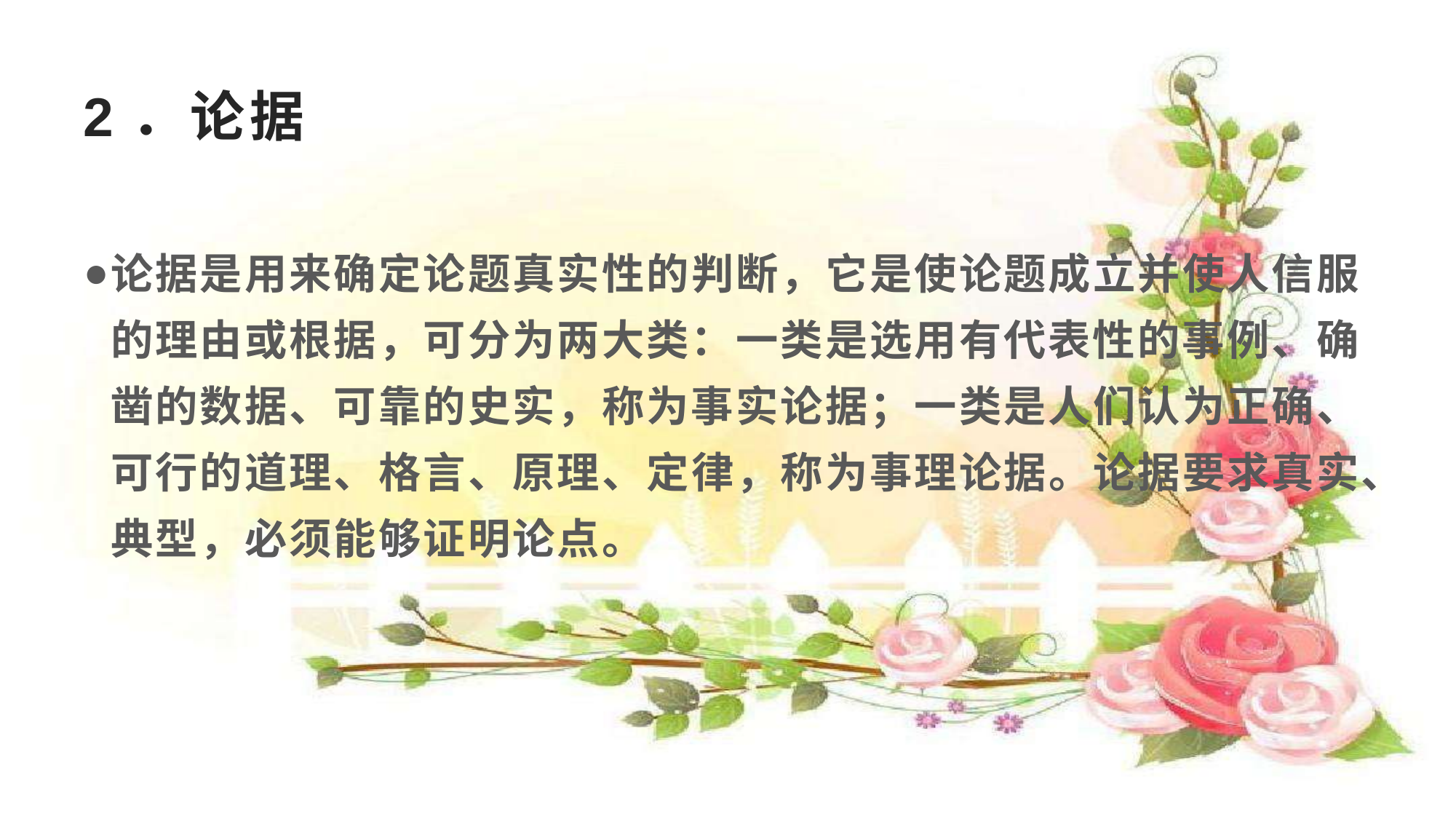

# 2．论据

论据是用来确定论题真实性的判断，它是使论题成立并使人信服的理由或根据，可分为两大类：一类是选用有代表性的事例、确凿的数据、可靠的史实，称为事实论据；一类是人们认为正确、可行的道理、格言、原理、定律，称为事理论据。论据要求真实、典型，必须能够证明论点。